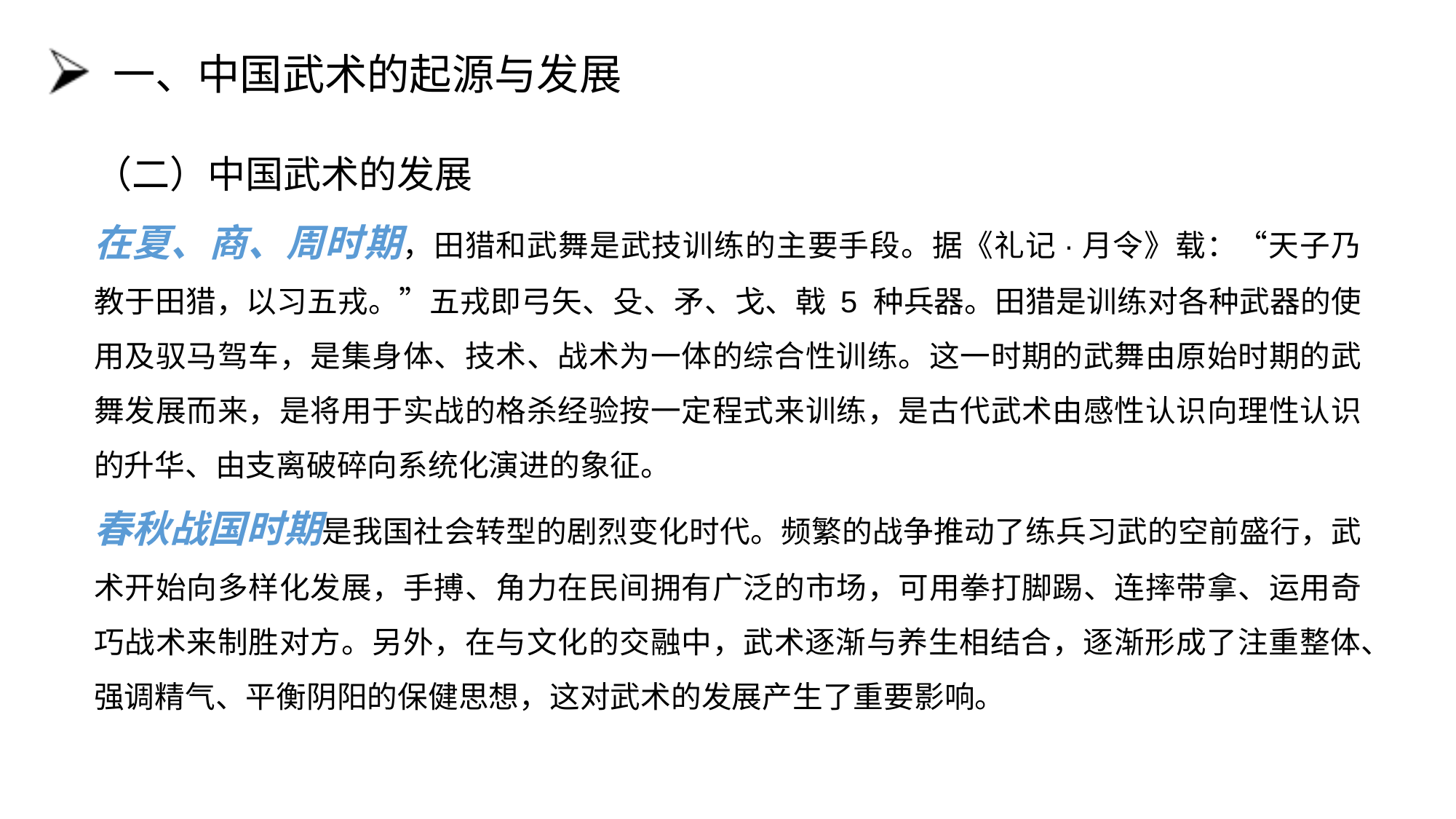

# 一、中国武术的起源与发展
（二）中国武术的发展
在夏、商、周时期，田猎和武舞是武技训练的主要手段。据《礼记·月令》载：“天子乃教于田猎，以习五戎。”五戎即弓矢、殳、矛、戈、戟 5 种兵器。田猎是训练对各种武器的使用及驭马驾车，是集身体、技术、战术为一体的综合性训练。这一时期的武舞由原始时期的武舞发展而来，是将用于实战的格杀经验按一定程式来训练，是古代武术由感性认识向理性认识的升华、由支离破碎向系统化演进的象征。
春秋战国时期是我国社会转型的剧烈变化时代。频繁的战争推动了练兵习武的空前盛行，武术开始向多样化发展，手搏、角力在民间拥有广泛的市场，可用拳打脚踢、连摔带拿、运用奇巧战术来制胜对方。另外，在与文化的交融中，武术逐渐与养生相结合，逐渐形成了注重整体、强调精气、平衡阴阳的保健思想，这对武术的发展产生了重要影响。